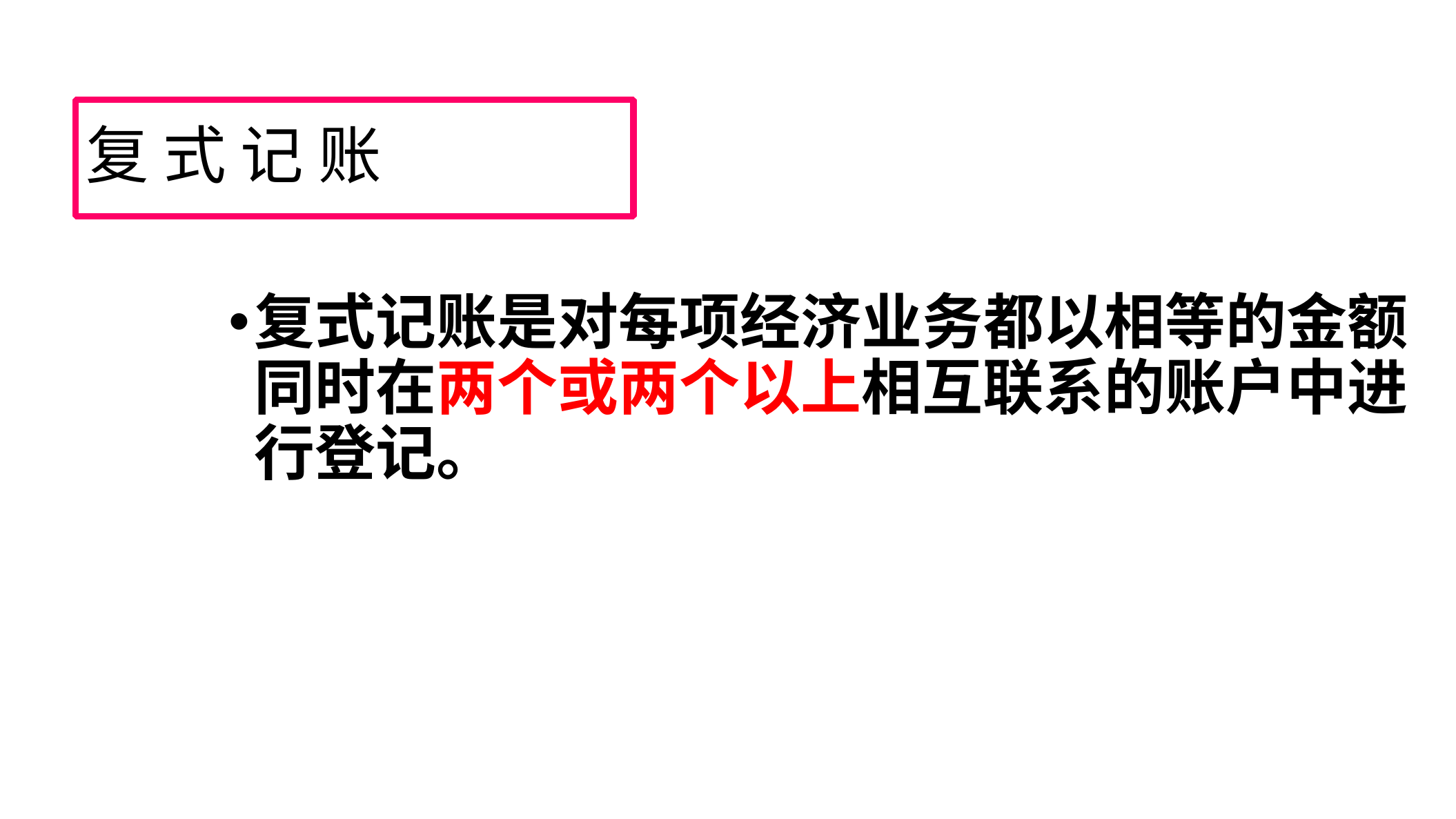

复 式 记 账
复式记账是对每项经济业务都以相等的金额同时在两个或两个以上相互联系的账户中进行登记。